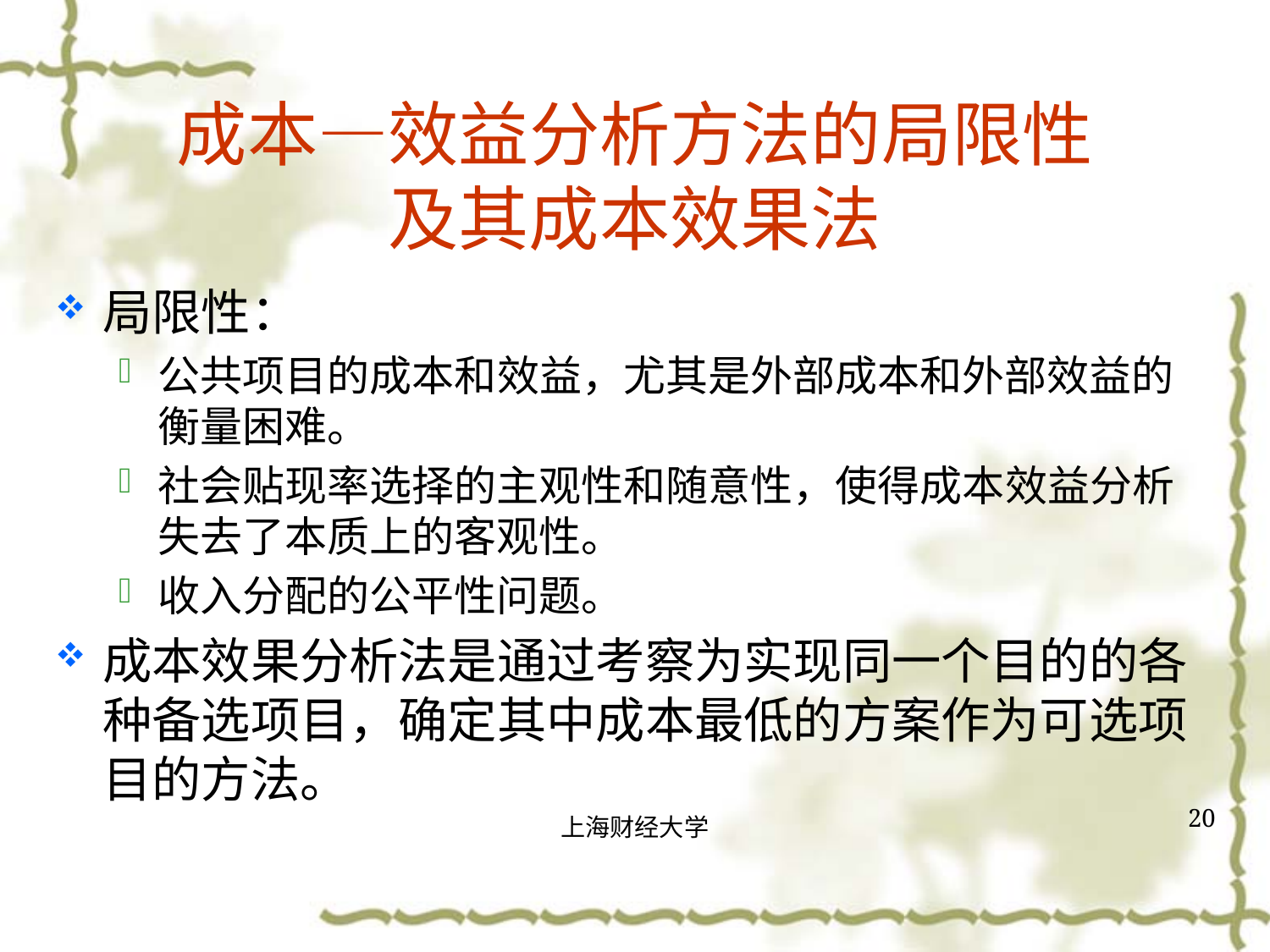

# 成本—效益分析方法的局限性 及其成本效果法
局限性：
公共项目的成本和效益，尤其是外部成本和外部效益的衡量困难。
社会贴现率选择的主观性和随意性，使得成本效益分析失去了本质上的客观性。
收入分配的公平性问题。
成本效果分析法是通过考察为实现同一个目的的各种备选项目，确定其中成本最低的方案作为可选项目的方法。
20
上海财经大学